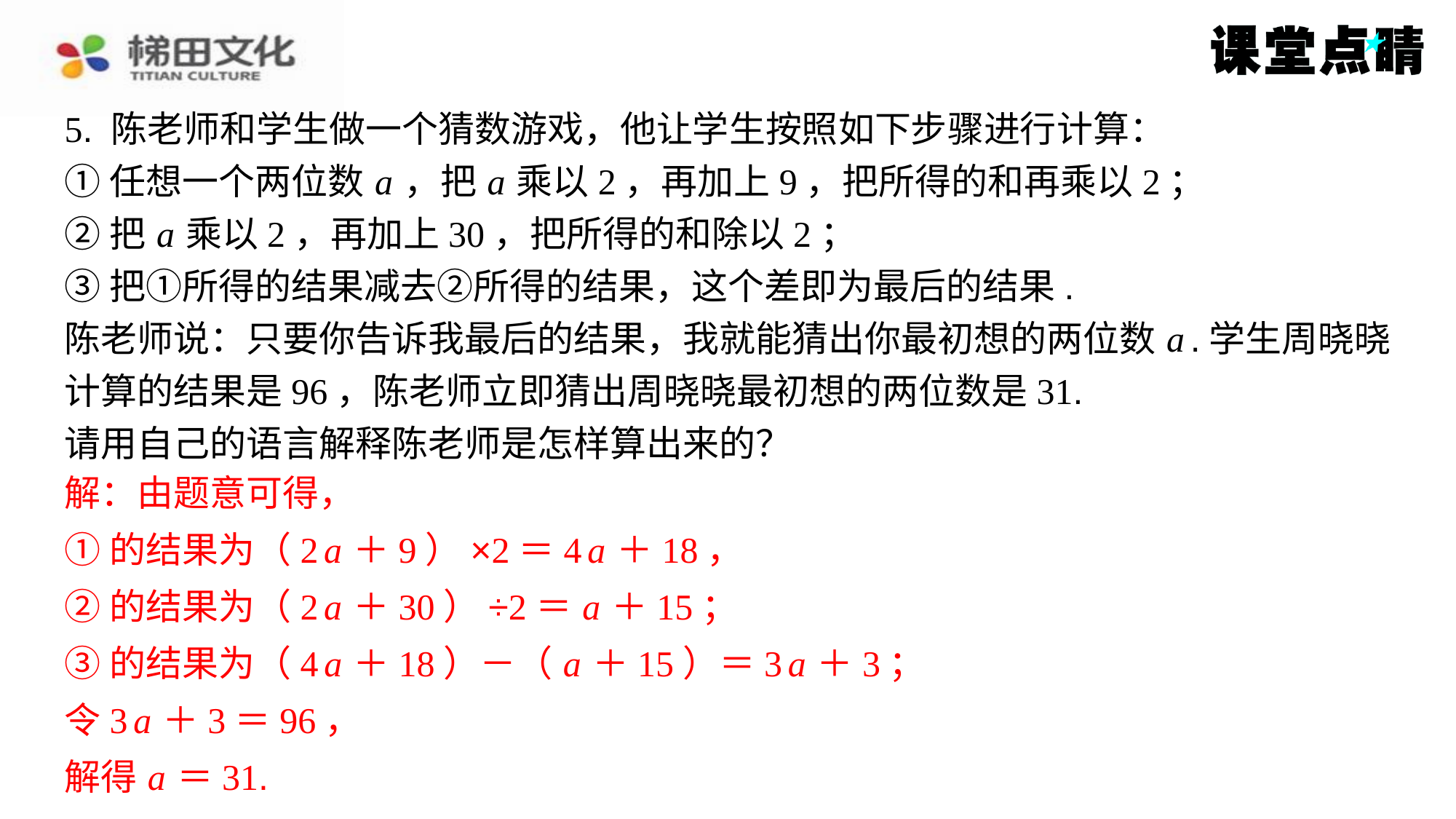

5. 陈老师和学生做一个猜数游戏，他让学生按照如下步骤进行计算：
①任想一个两位数 a ，把 a 乘以2，再加上9，把所得的和再乘以2；
②把 a 乘以2，再加上30，把所得的和除以2；
③把①所得的结果减去②所得的结果，这个差即为最后的结果.
陈老师说：只要你告诉我最后的结果，我就能猜出你最初想的两位数 a .学生周晓晓
计算的结果是96，陈老师立即猜出周晓晓最初想的两位数是31.
请用自己的语言解释陈老师是怎样算出来的？
解：由题意可得，
①的结果为（2 a ＋9）×2＝4 a ＋18，
②的结果为（2 a ＋30）÷2＝ a ＋15；
③的结果为（4 a ＋18）－（ a ＋15）＝3 a ＋3；
令3 a ＋3＝96，
解得 a ＝31.